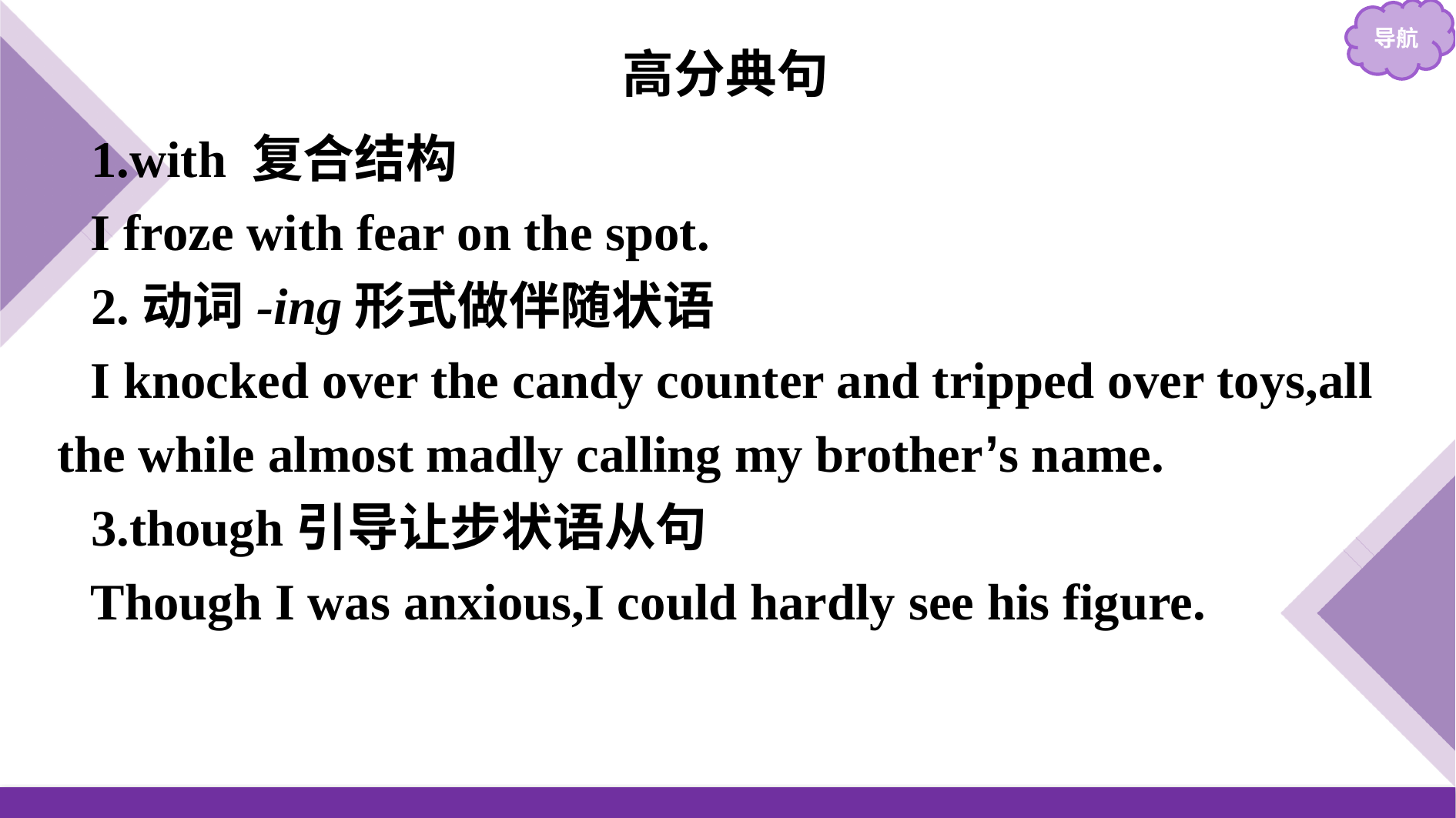

高分典句
1.with 复合结构
I froze with fear on the spot.
2.动词-ing形式做伴随状语
I knocked over the candy counter and tripped over toys,all the while almost madly calling my brother’s name.
3.though引导让步状语从句
Though I was anxious,I could hardly see his figure.